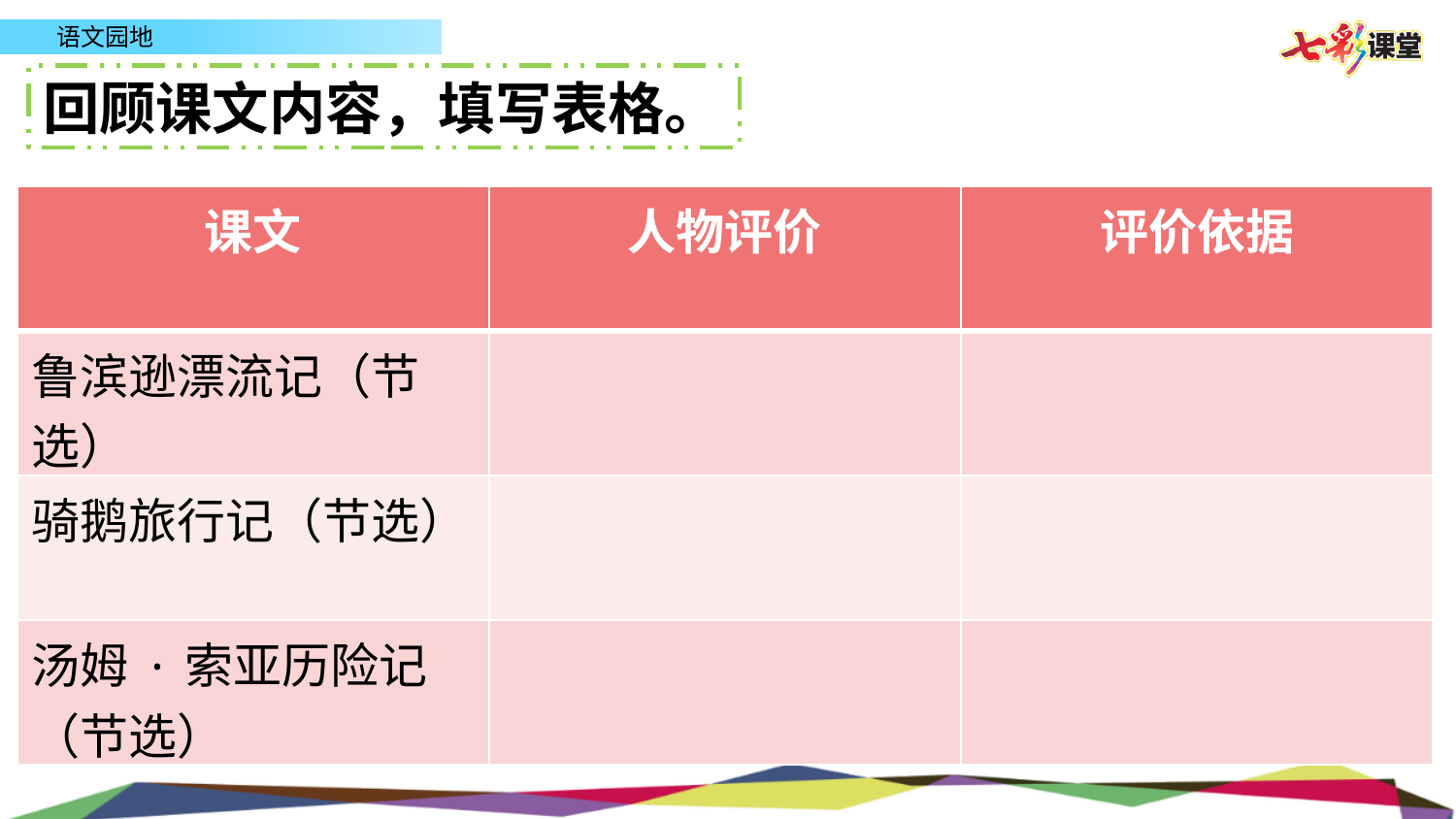

回顾课文内容，填写表格。
| 课文 | 人物评价 | 评价依据 |
| --- | --- | --- |
| 鲁滨逊漂流记（节选） |  |  |
| 骑鹅旅行记（节选） |  |  |
| 汤姆·索亚历险记（节选） |  |  |